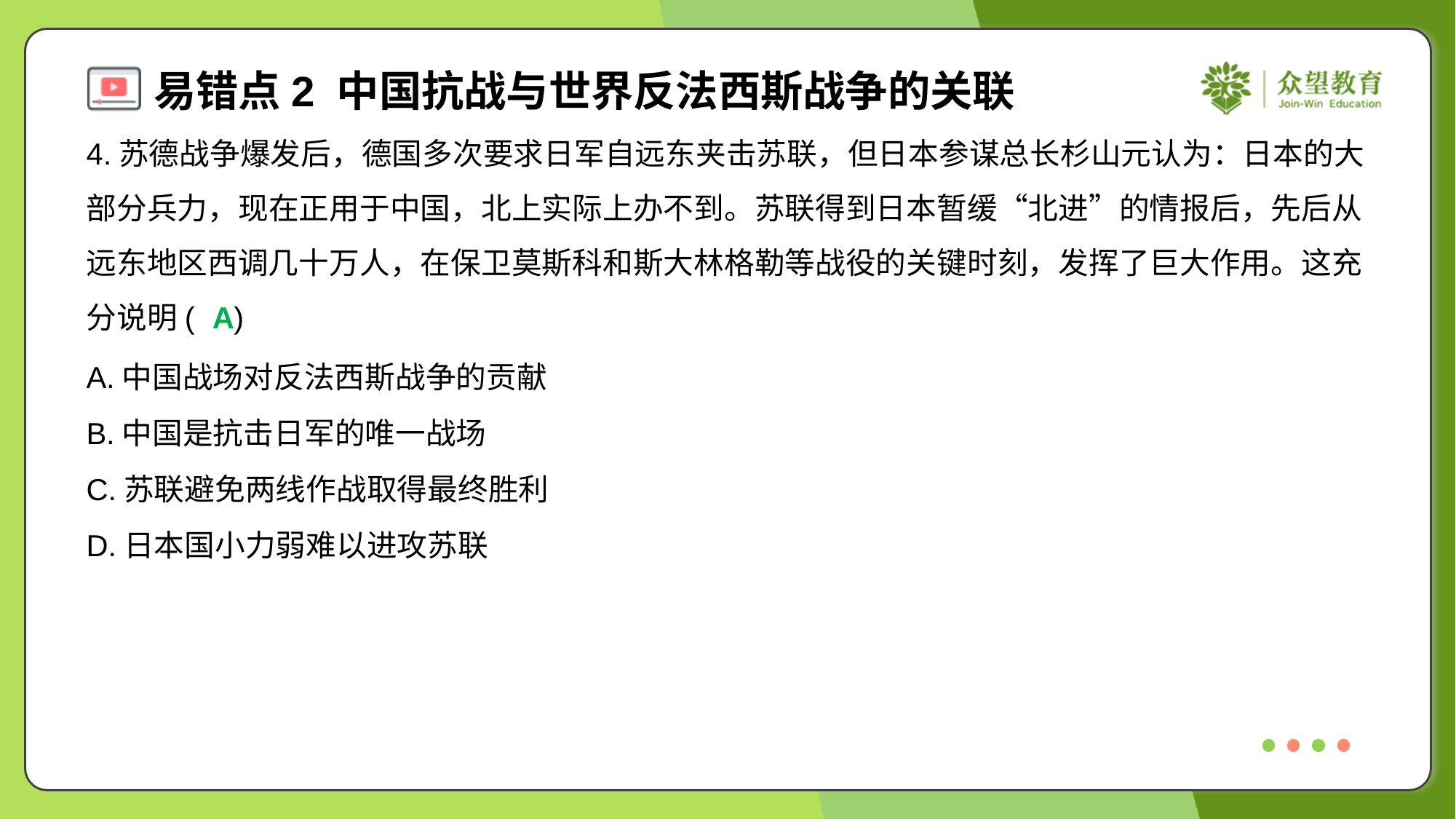

4.苏德战争爆发后，德国多次要求日军自远东夹击苏联，但日本参谋总长杉山元认为：日本的大
部分兵力，现在正用于中国，北上实际上办不到。苏联得到日本暂缓“北进”的情报后，先后从
远东地区西调几十万人，在保卫莫斯科和斯大林格勒等战役的关键时刻，发挥了巨大作用。这充
分说明(     )
A
A.中国战场对反法西斯战争的贡献
B.中国是抗击日军的唯一战场
C.苏联避免两线作战取得最终胜利
D.日本国小力弱难以进攻苏联